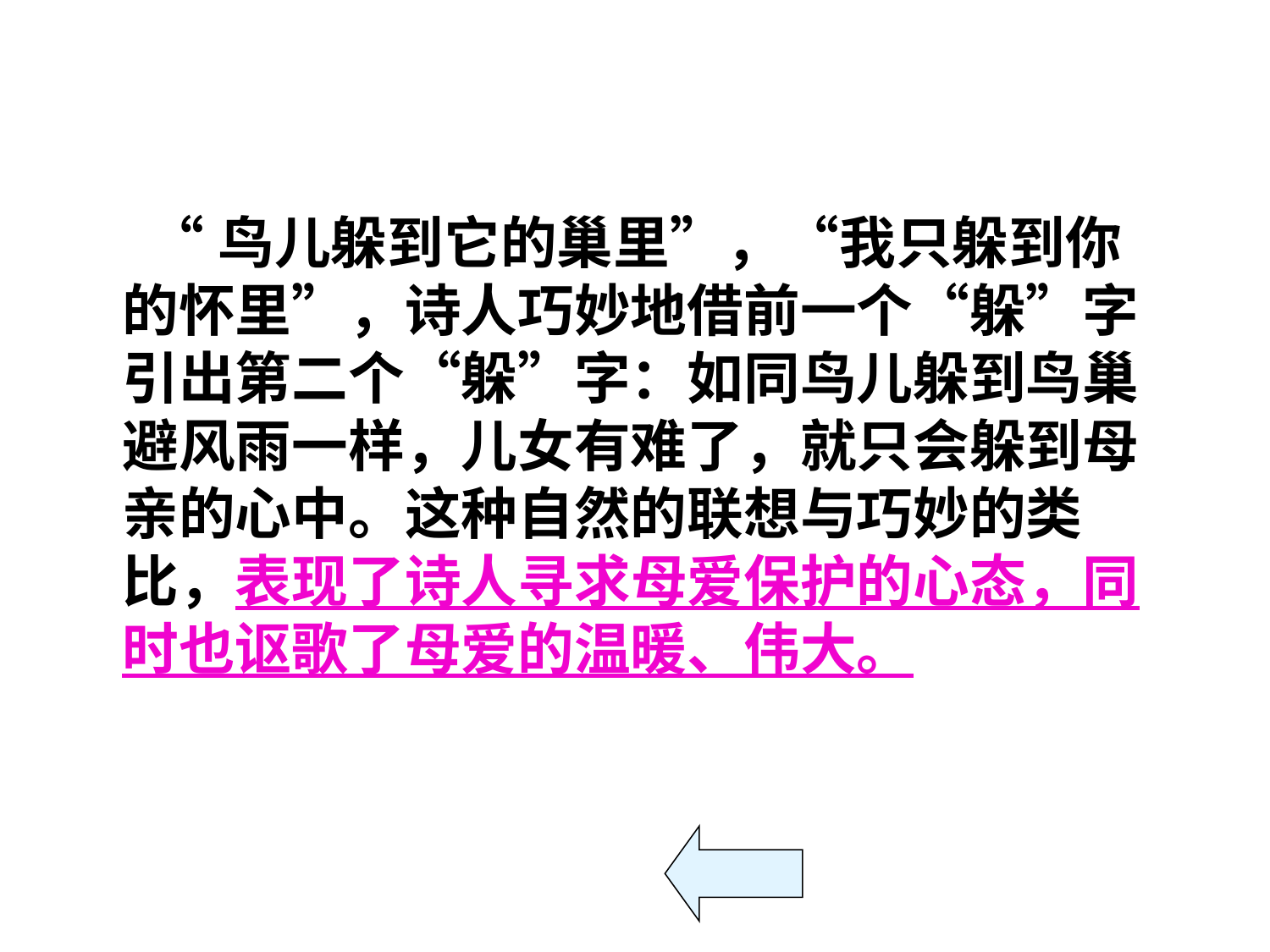

“鸟儿躲到它的巢里”，“我只躲到你的怀里”，诗人巧妙地借前一个“躲”字引出第二个“躲”字：如同鸟儿躲到鸟巢避风雨一样，儿女有难了，就只会躲到母亲的心中。这种自然的联想与巧妙的类比，表现了诗人寻求母爱保护的心态，同时也讴歌了母爱的温暖、伟大。